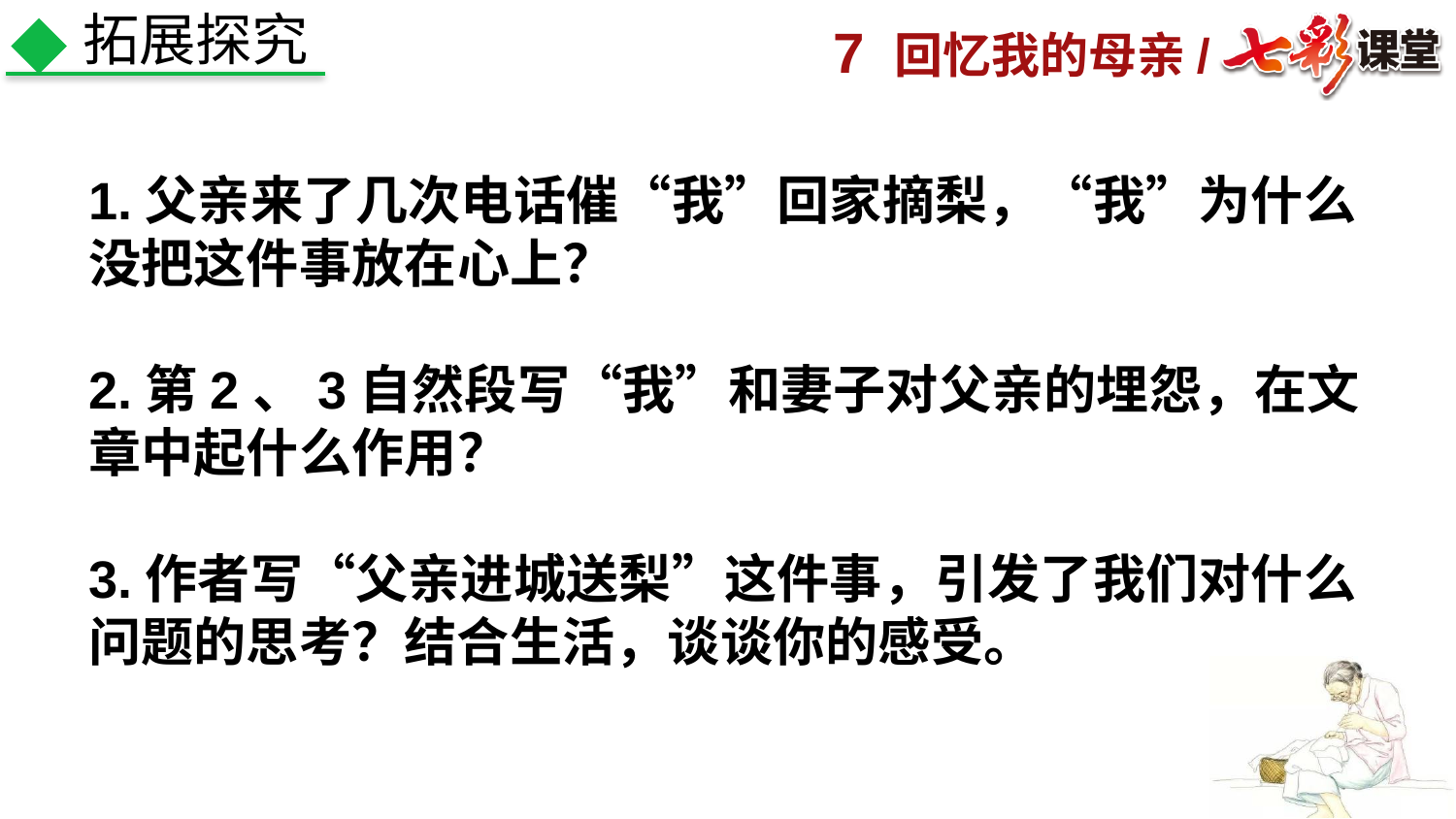

拓展探究

1.父亲来了几次电话催“我”回家摘梨，“我”为什么没把这件事放在心上？

2.第2、3自然段写“我”和妻子对父亲的埋怨，在文章中起什么作用？

3.作者写“父亲进城送梨”这件事，引发了我们对什么问题的思考？结合生活，谈谈你的感受。